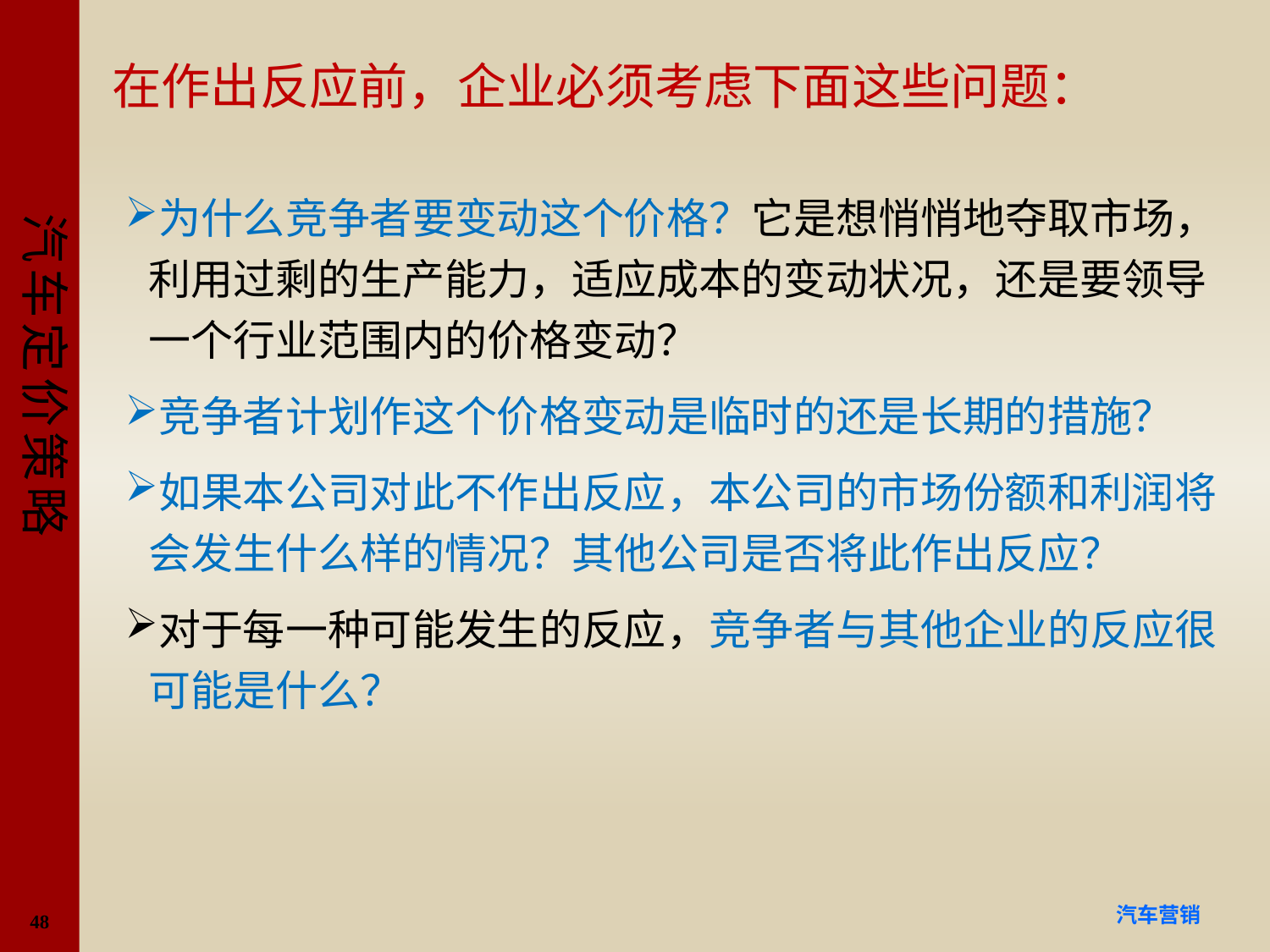

# 在作出反应前，企业必须考虑下面这些问题：
为什么竞争者要变动这个价格？它是想悄悄地夺取市场，利用过剩的生产能力，适应成本的变动状况，还是要领导一个行业范围内的价格变动？
竞争者计划作这个价格变动是临时的还是长期的措施？
如果本公司对此不作出反应，本公司的市场份额和利润将会发生什么样的情况？其他公司是否将此作出反应？
对于每一种可能发生的反应，竞争者与其他企业的反应很可能是什么？

48